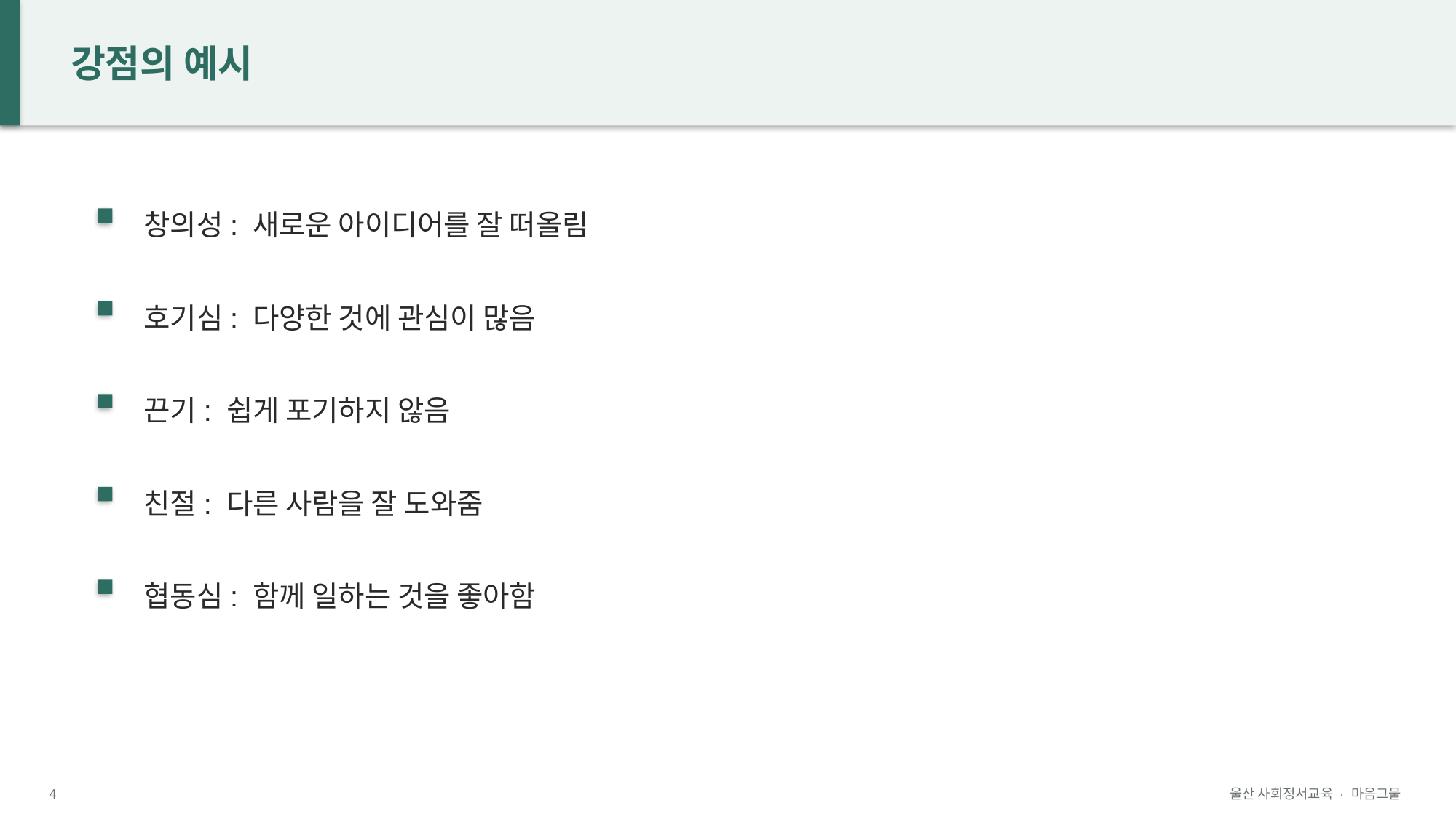

강점의 예시
창의성: 새로운 아이디어를 잘 떠올림

호기심: 다양한 것에 관심이 많음

끈기: 쉽게 포기하지 않음

친절: 다른 사람을 잘 도와줌

협동심: 함께 일하는 것을 좋아함

4
울산 사회정서교육 · 마음그물